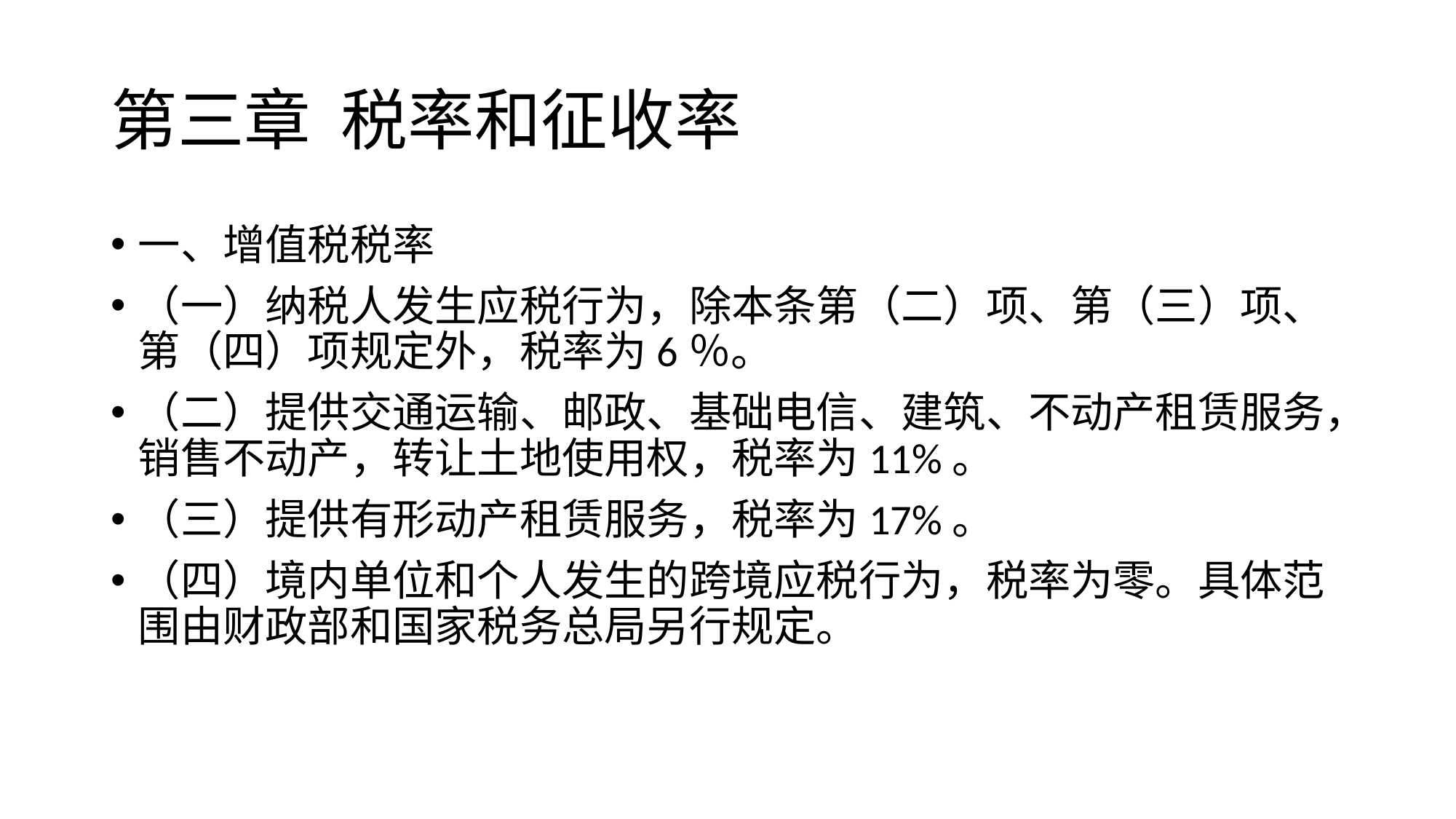

# 第三章  税率和征收率
一、增值税税率
（一）纳税人发生应税行为，除本条第（二）项、第（三）项、第（四）项规定外，税率为6％。
（二）提供交通运输、邮政、基础电信、建筑、不动产租赁服务，销售不动产，转让土地使用权，税率为11%。
（三）提供有形动产租赁服务，税率为17%。
（四）境内单位和个人发生的跨境应税行为，税率为零。具体范围由财政部和国家税务总局另行规定。